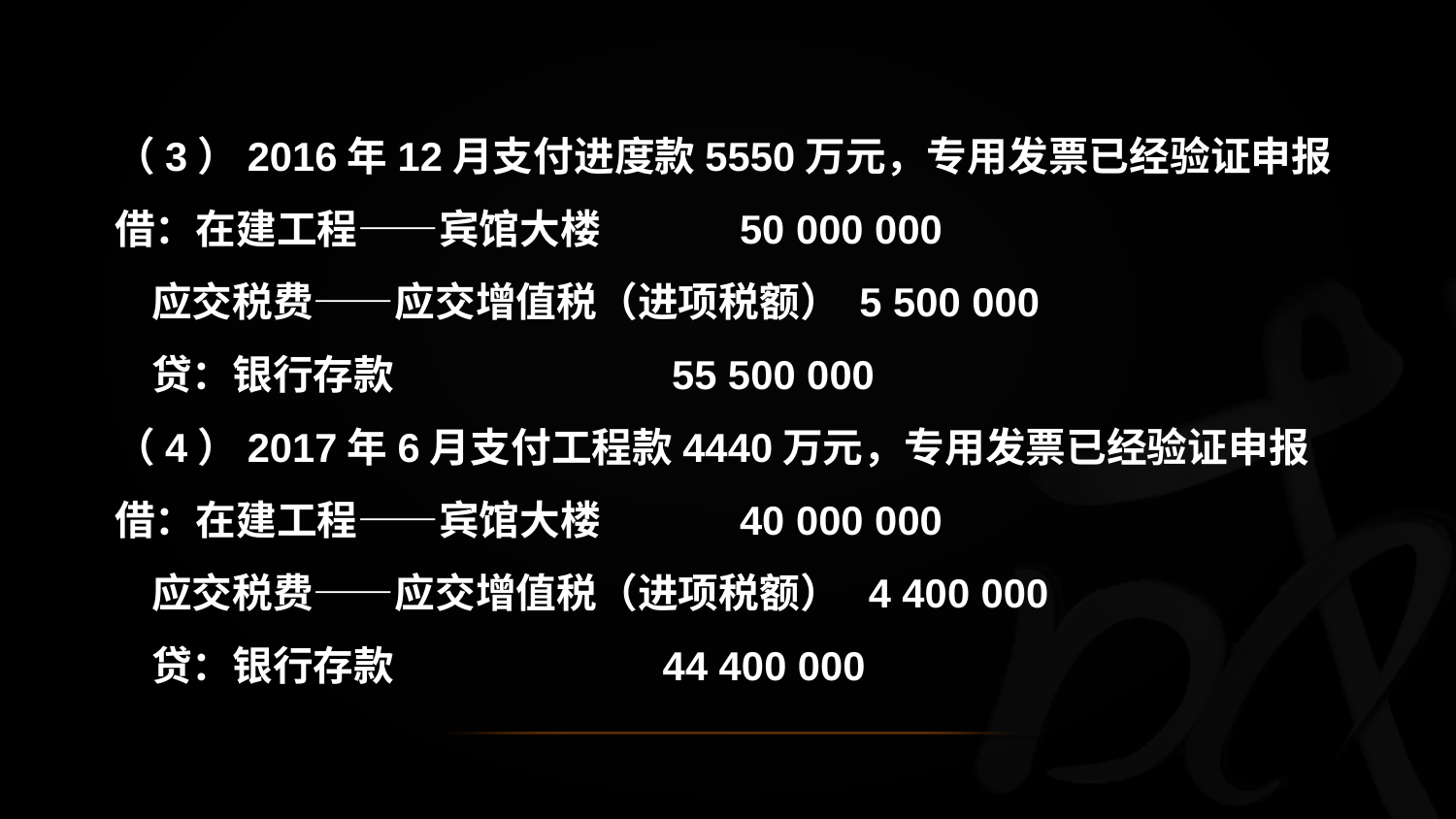

（3）2016年12月支付进度款5550万元，专用发票已经验证申报
   借：在建工程——宾馆大楼              50 000 000
       应交税费——应交增值税（进项税额） 5 500 000
       贷：银行存款                             55 500 000
   （4）2017年6月支付工程款4440万元，专用发票已经验证申报
   借：在建工程——宾馆大楼              40 000 000
       应交税费——应交增值税（进项税额）  4 400 000
       贷：银行存款                            44 400 000